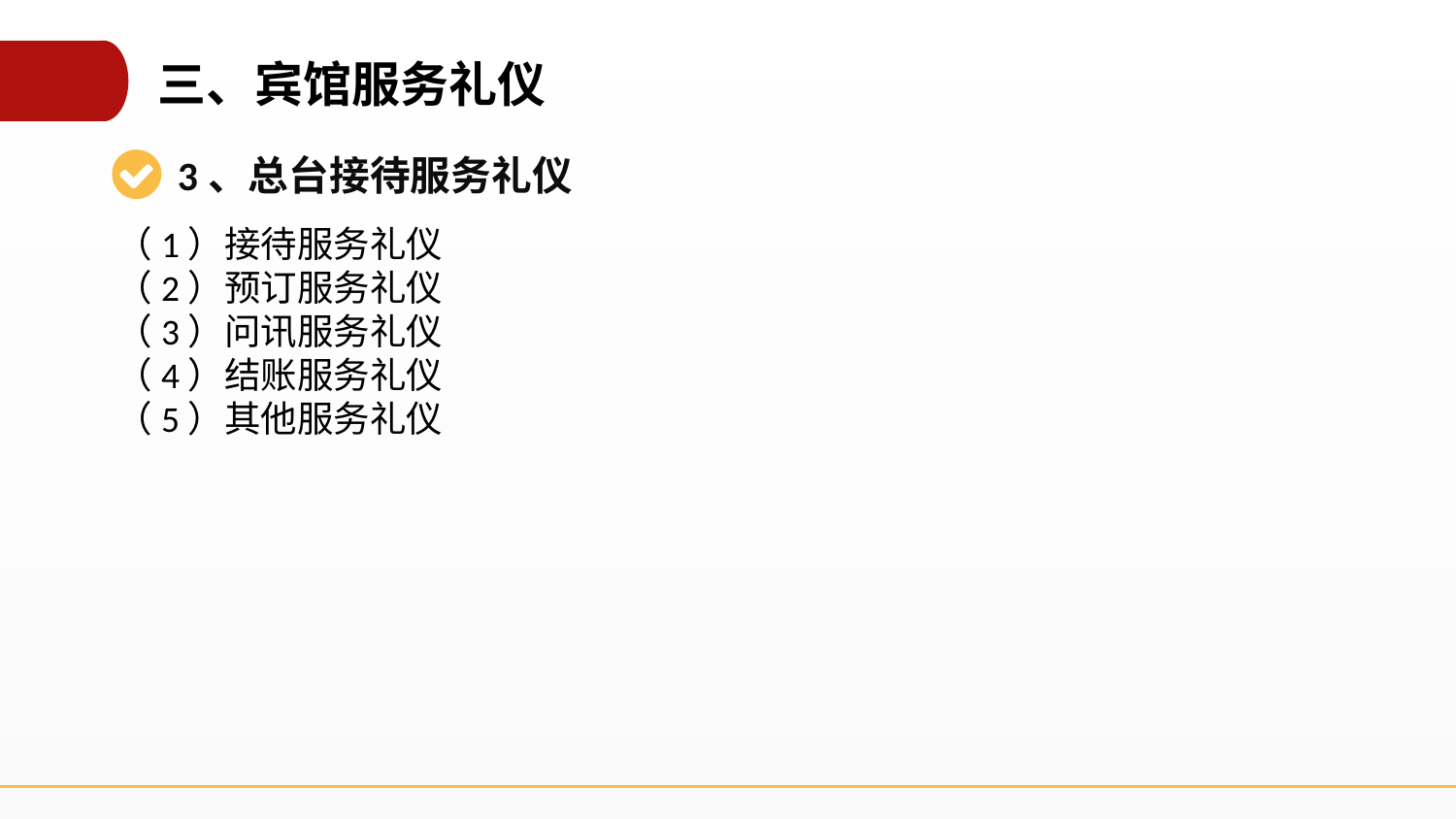

三、宾馆服务礼仪

3、总台接待服务礼仪
（1）接待服务礼仪
（2）预订服务礼仪
（3）问讯服务礼仪
（4）结账服务礼仪
（5）其他服务礼仪